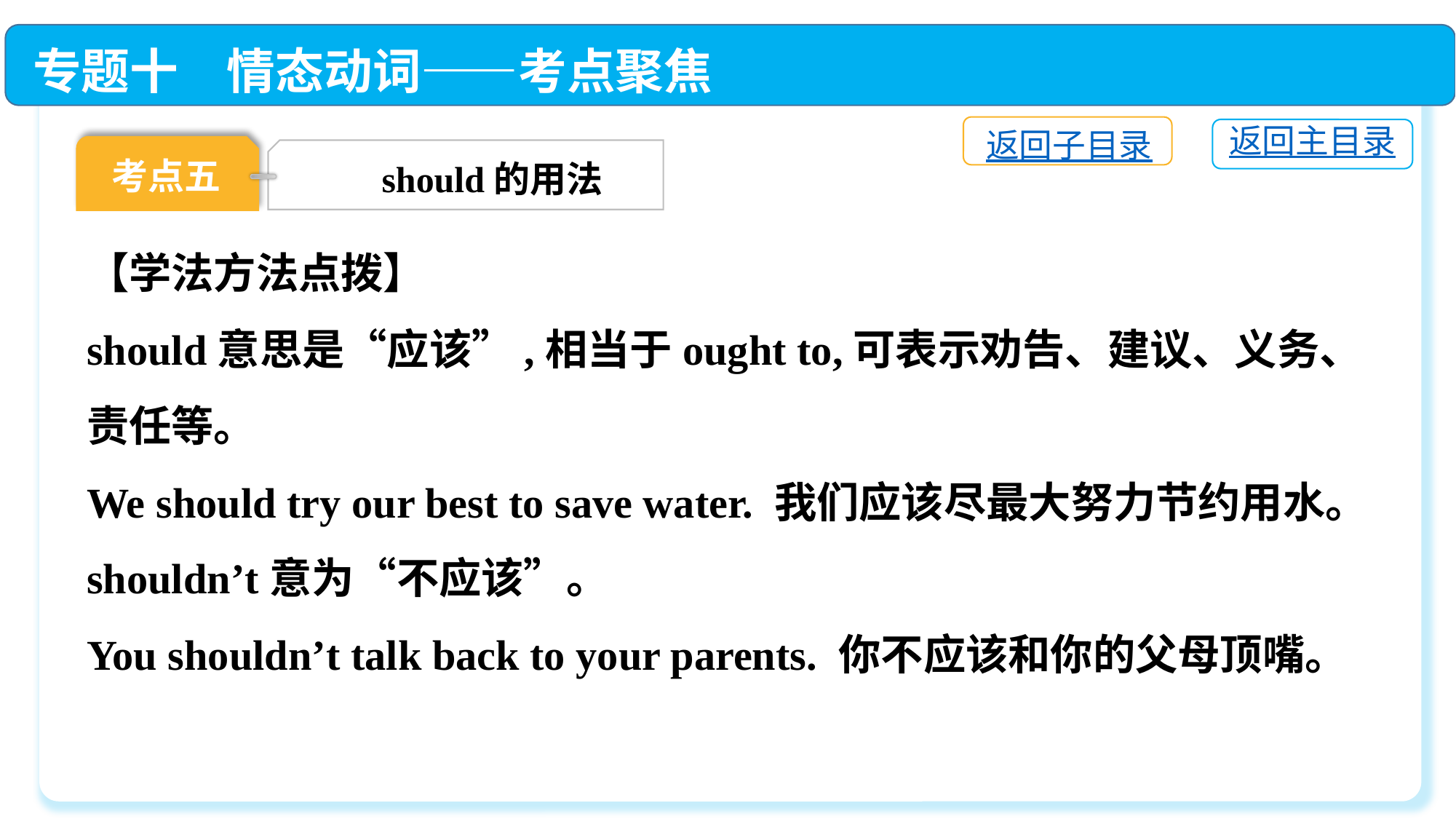

专题十　情态动词——考点聚焦

返回子目录
返回主目录
考点五
should的用法

【学法方法点拨】
should意思是“应该”,相当于ought to,可表示劝告、建议、义务、责任等。
We should try our best to save water. 我们应该尽最大努力节约用水。
shouldn’t意为“不应该”。
You shouldn’t talk back to your parents. 你不应该和你的父母顶嘴。